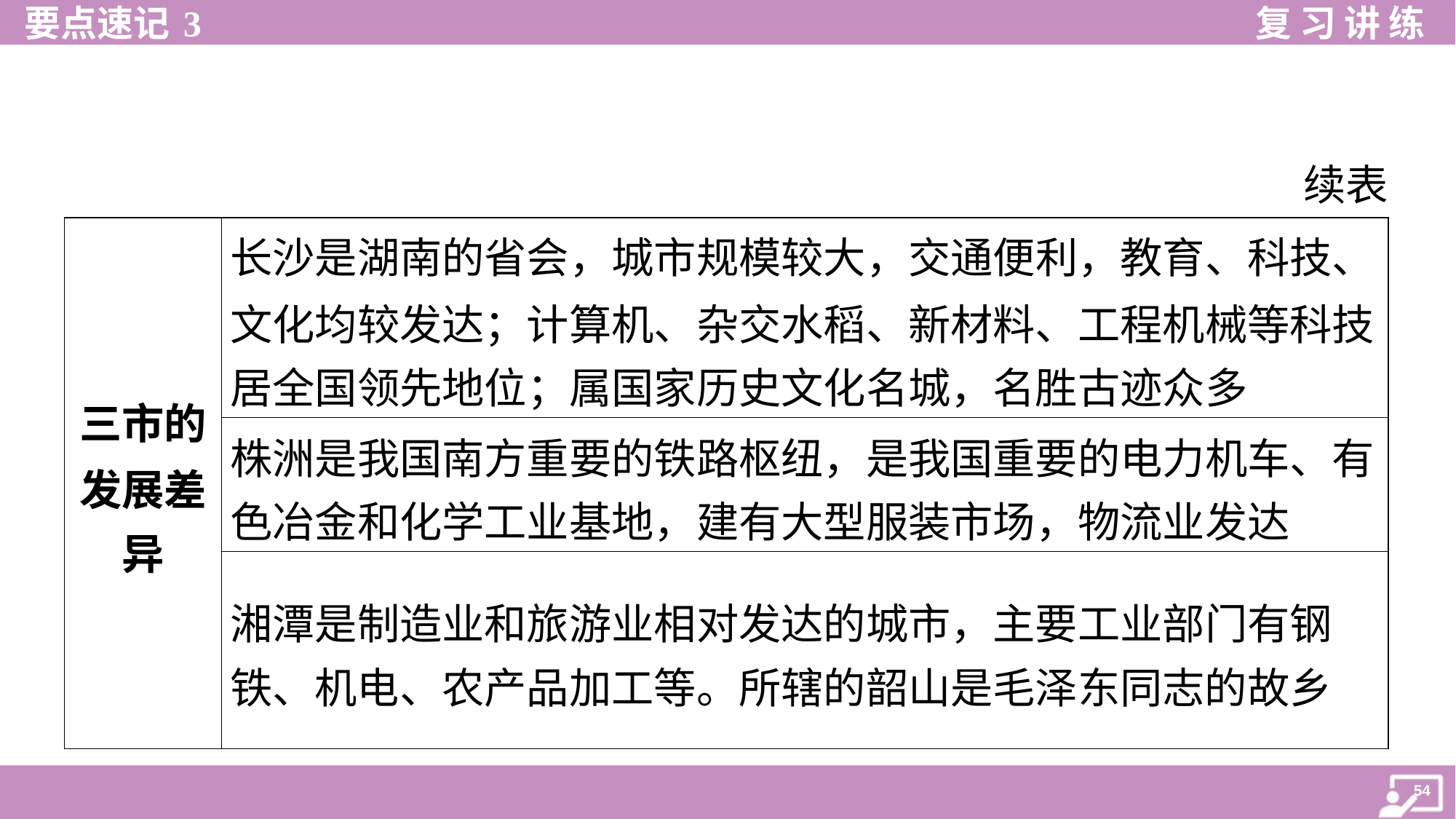

续表
| 三市的 发展差 异 | 长沙是湖南的省会，城市规模较大，交通便利，教育、科技、 文化均较发达；计算机、杂交水稻、新材料、工程机械等科技 居全国领先地位；属国家历史文化名城，名胜古迹众多 |
| --- | --- |
|  | 株洲是我国南方重要的铁路枢纽，是我国重要的电力机车、有 色冶金和化学工业基地，建有大型服装市场，物流业发达 |
|  | 湘潭是制造业和旅游业相对发达的城市，主要工业部门有钢 铁、机电、农产品加工等。所辖的韶山是毛泽东同志的故乡 |